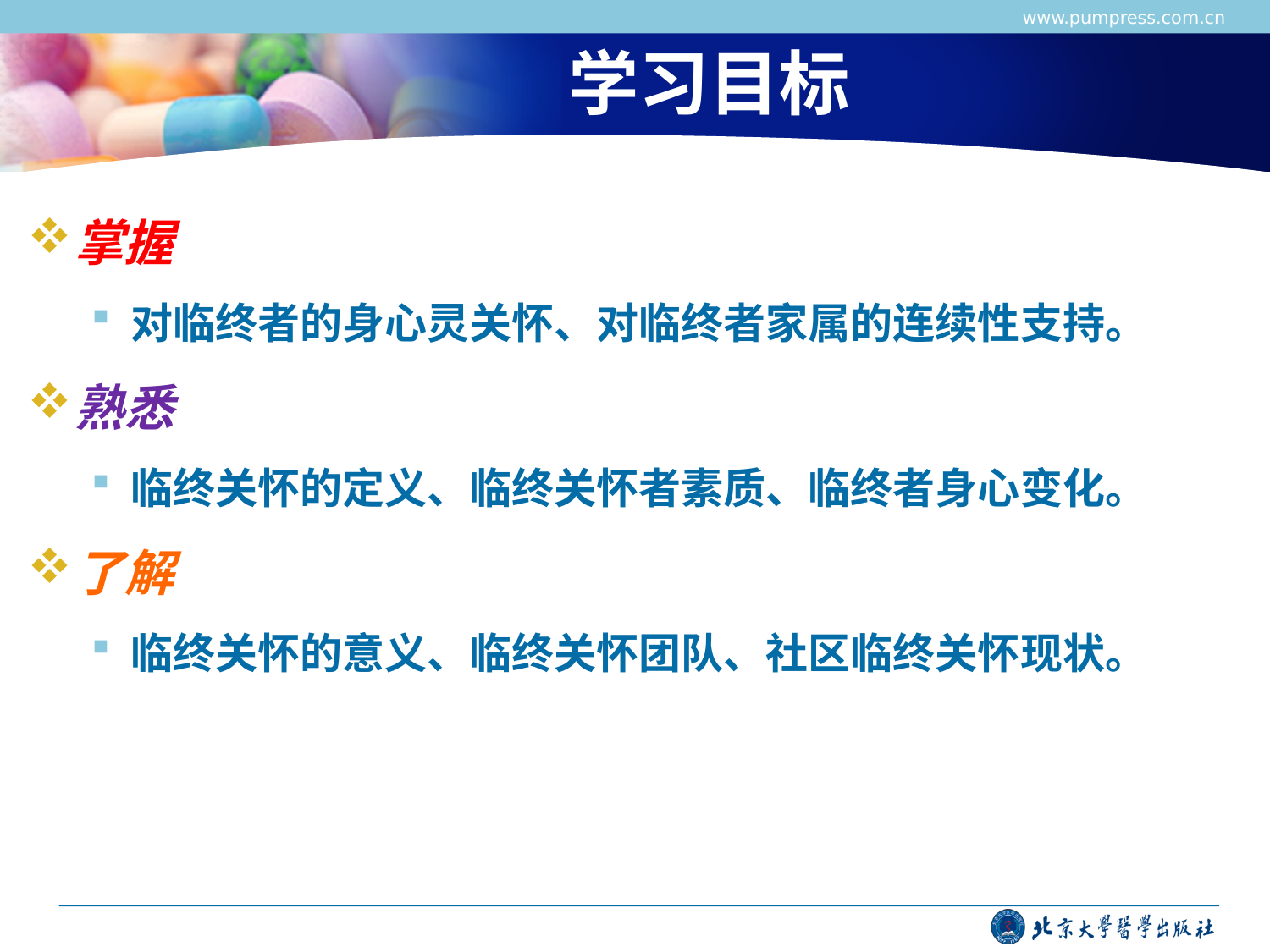

www.pumpress.com.cn
学习目标
掌握
对临终者的身心灵关怀、对临终者家属的连续性支持。
熟悉
临终关怀的定义、临终关怀者素质、临终者身心变化。
了解
临终关怀的意义、临终关怀团队、社区临终关怀现状。